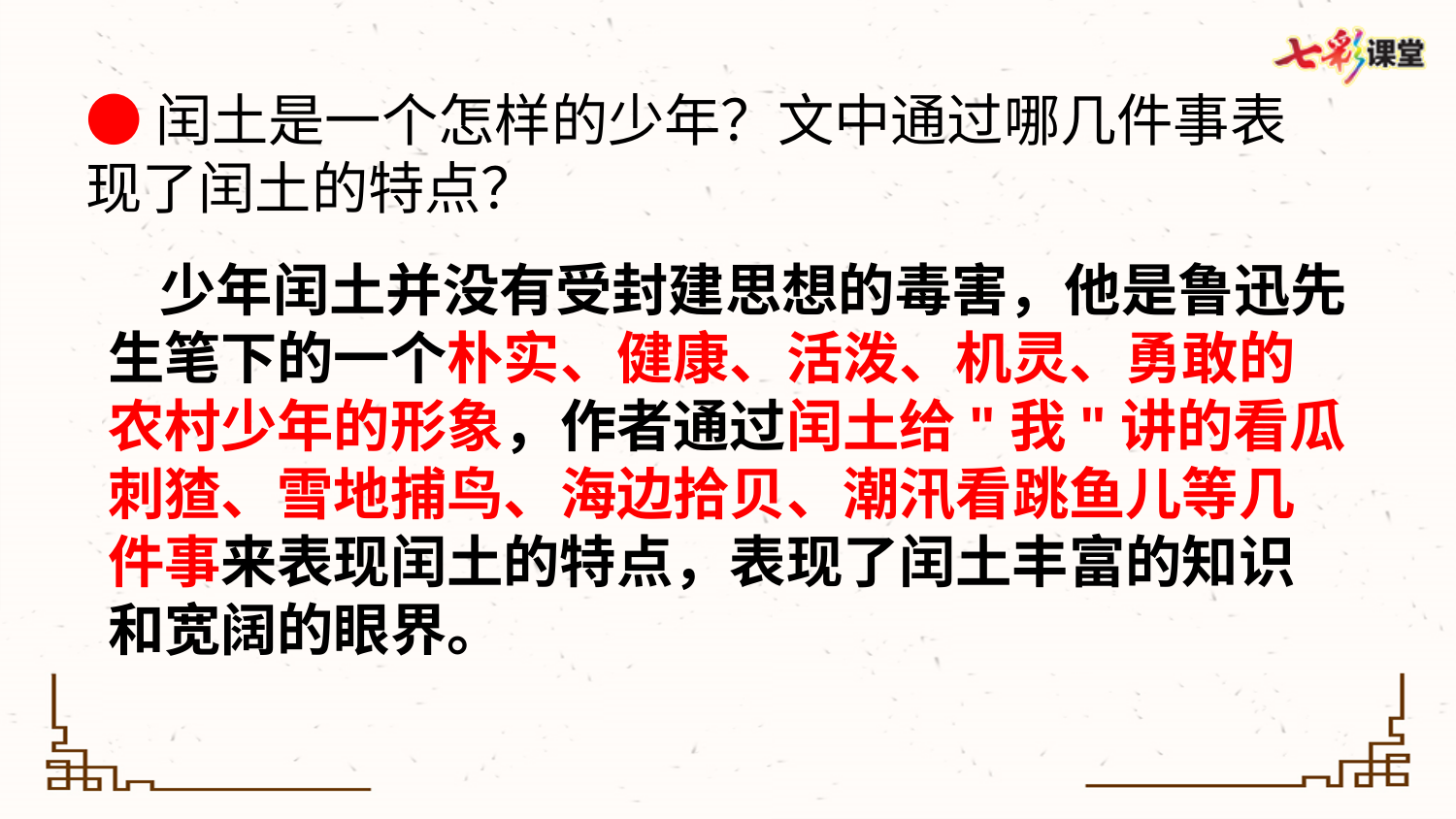

●闰土是一个怎样的少年？文中通过哪几件事表现了闰土的特点？
   少年闰土并没有受封建思想的毒害，他是鲁迅先生笔下的一个朴实、健康、活泼、机灵、勇敢的农村少年的形象，作者通过闰土给"我"讲的看瓜刺猹、雪地捕鸟、海边拾贝、潮汛看跳鱼儿等几件事来表现闰土的特点，表现了闰土丰富的知识和宽阔的眼界。